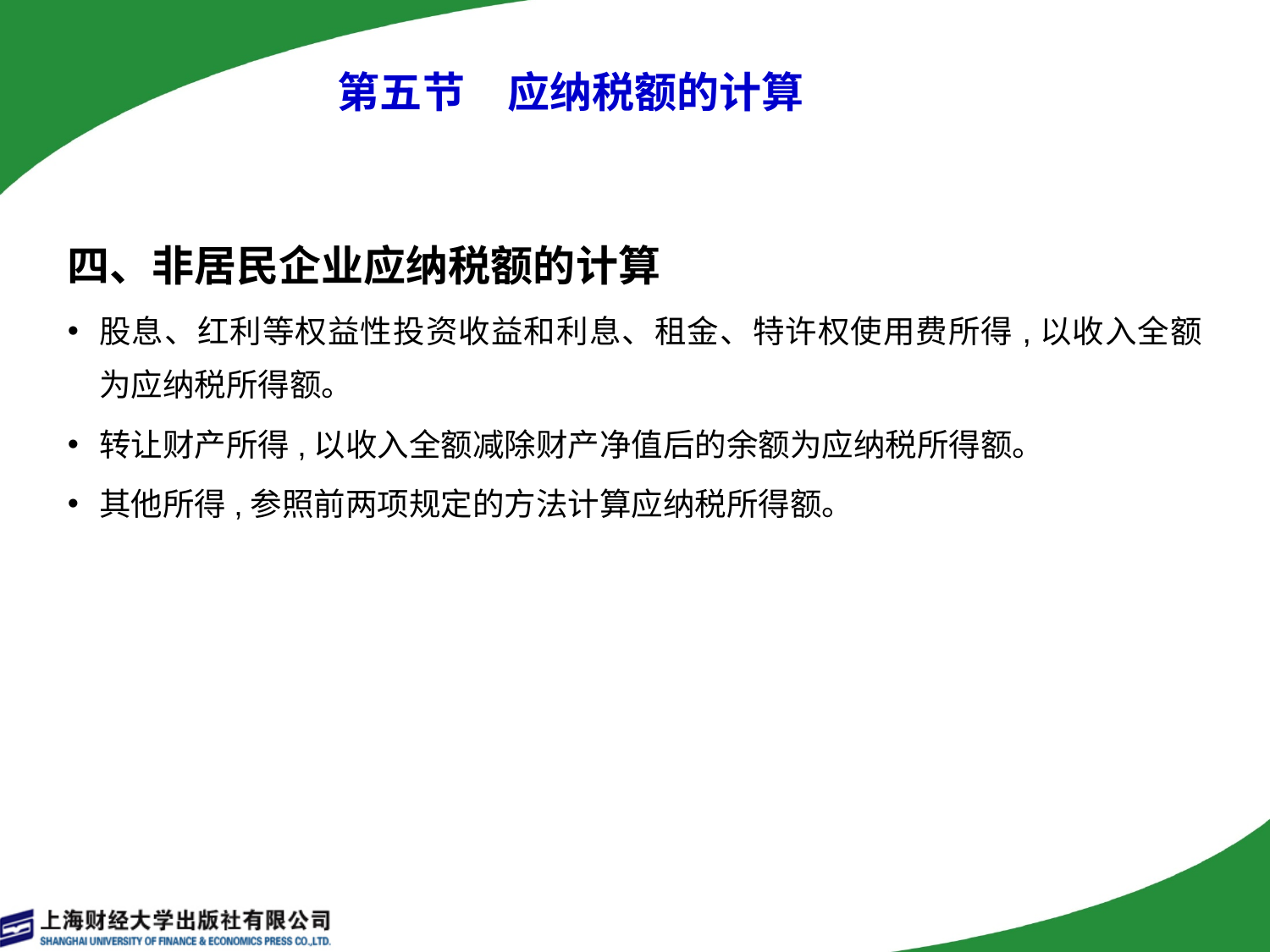

# 第五节　应纳税额的计算

四、非居民企业应纳税额的计算
股息、红利等权益性投资收益和利息、租金、特许权使用费所得,以收入全额为应纳税所得额。
转让财产所得,以收入全额减除财产净值后的余额为应纳税所得额。
其他所得,参照前两项规定的方法计算应纳税所得额。